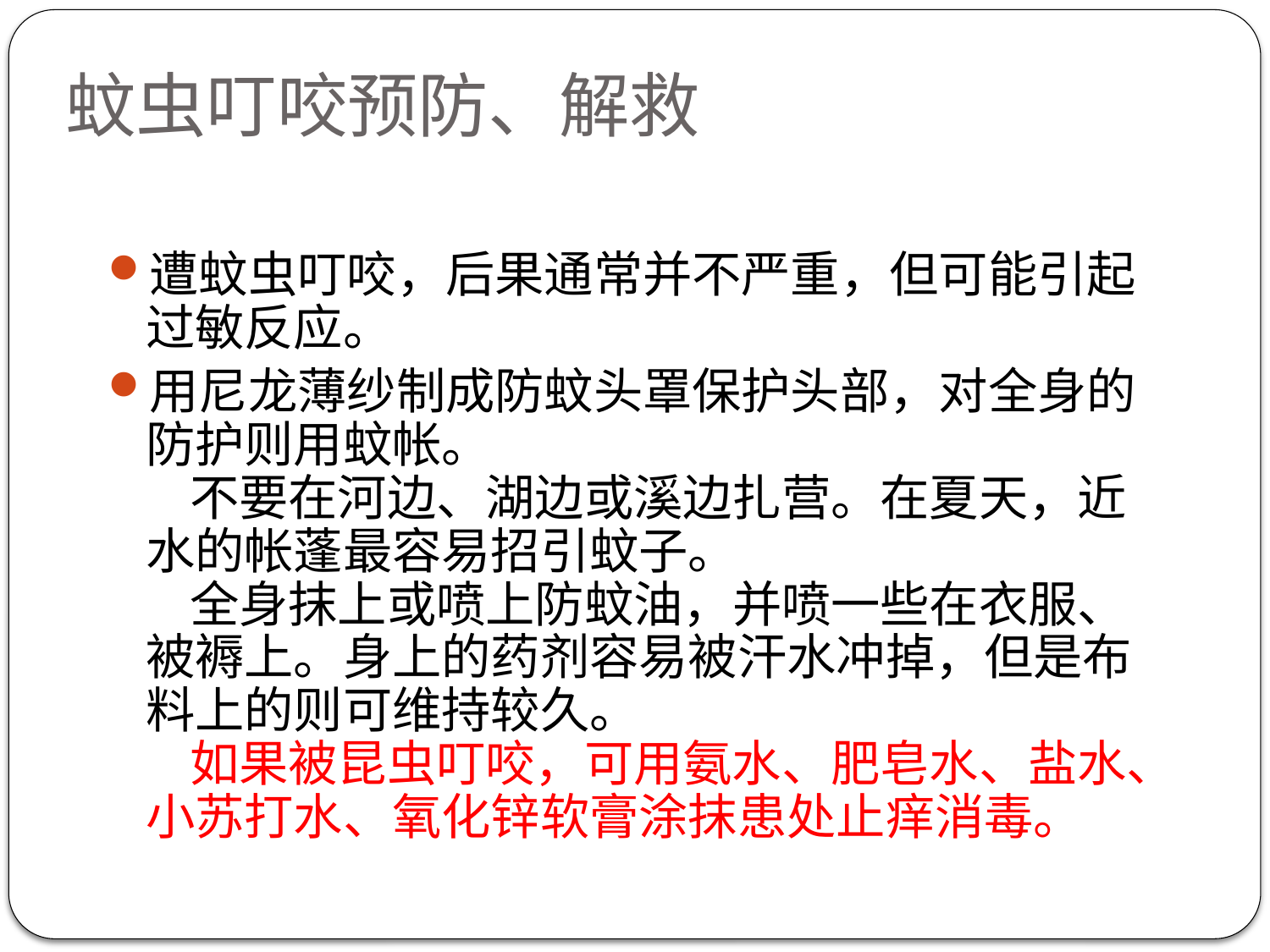

# 蚊虫叮咬预防、解救
遭蚊虫叮咬，后果通常并不严重，但可能引起过敏反应。
用尼龙薄纱制成防蚊头罩保护头部，对全身的防护则用蚊帐。　
    不要在河边、湖边或溪边扎营。在夏天，近水的帐蓬最容易招引蚊子。　
    全身抹上或喷上防蚊油，并喷一些在衣服、被褥上。身上的药剂容易被汗水冲掉，但是布料上的则可维持较久。　
    如果被昆虫叮咬，可用氨水、肥皂水、盐水、小苏打水、氧化锌软膏涂抹患处止痒消毒。